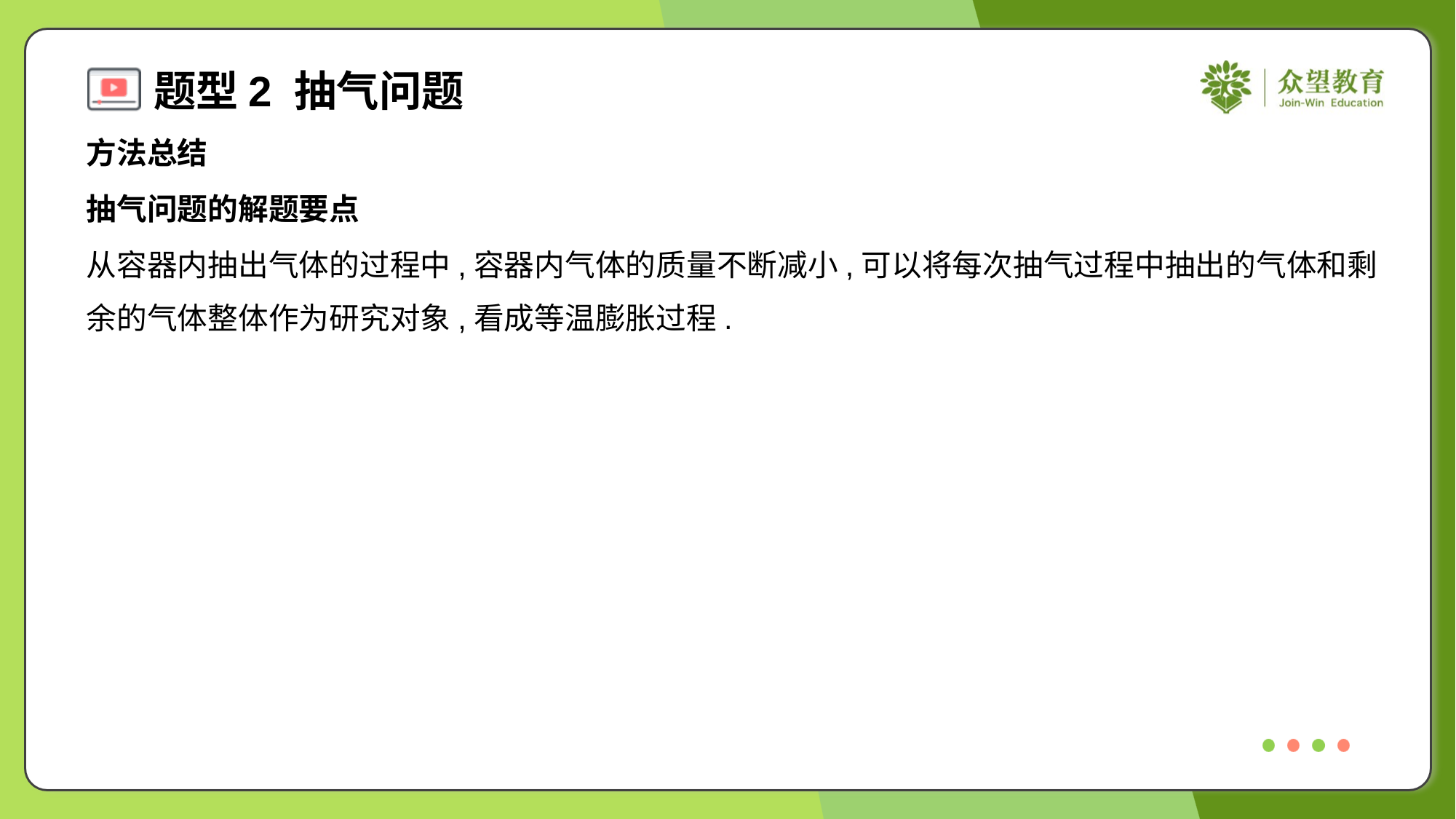

方法总结
抽气问题的解题要点
从容器内抽出气体的过程中,容器内气体的质量不断减小,可以将每次抽气过程中抽出的气体和剩
余的气体整体作为研究对象,看成等温膨胀过程.